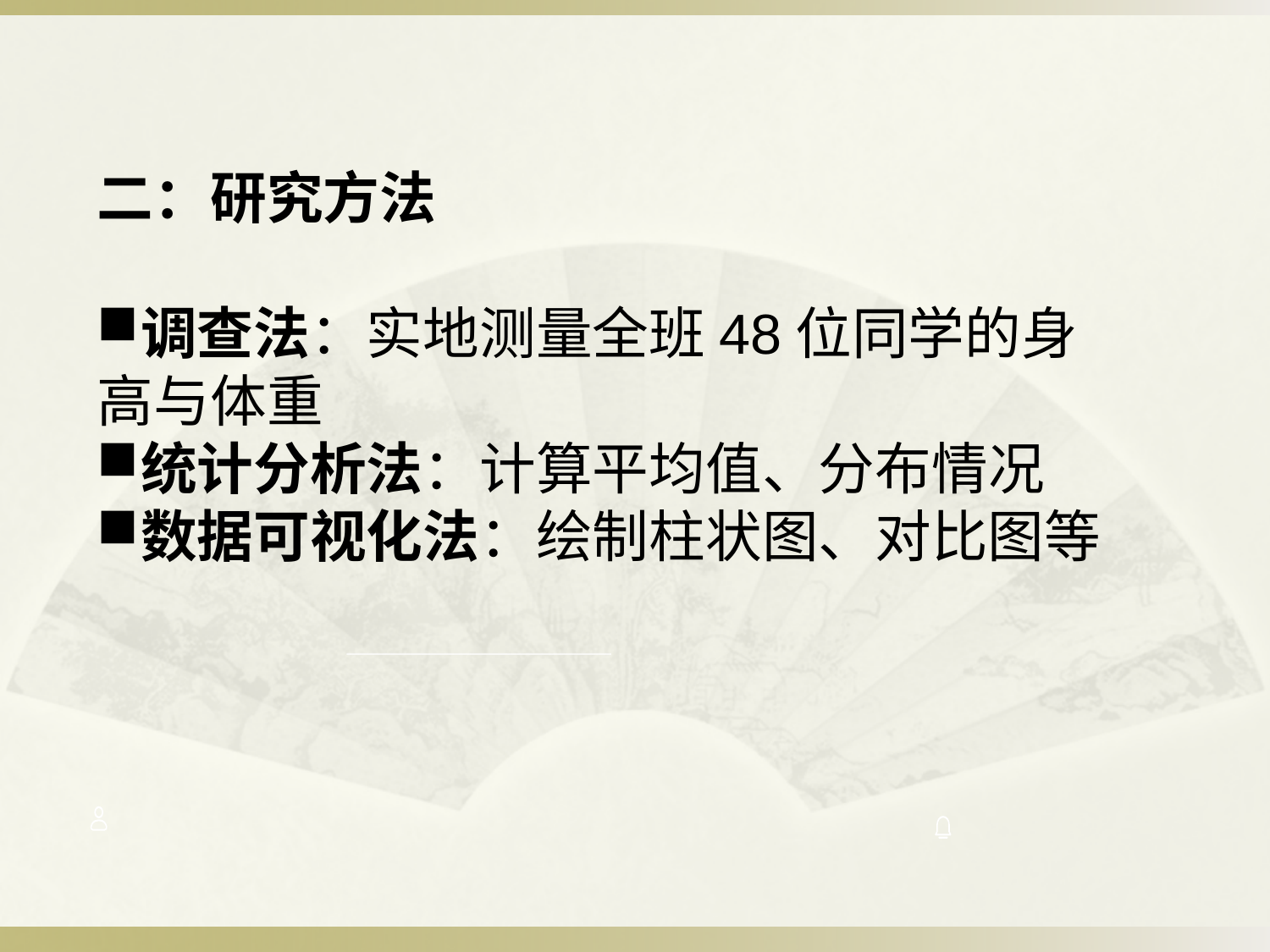

二：研究方法

调查法：实地测量全班48位同学的身高与体重
统计分析法：计算平均值、分布情况
数据可视化法：绘制柱状图、对比图等